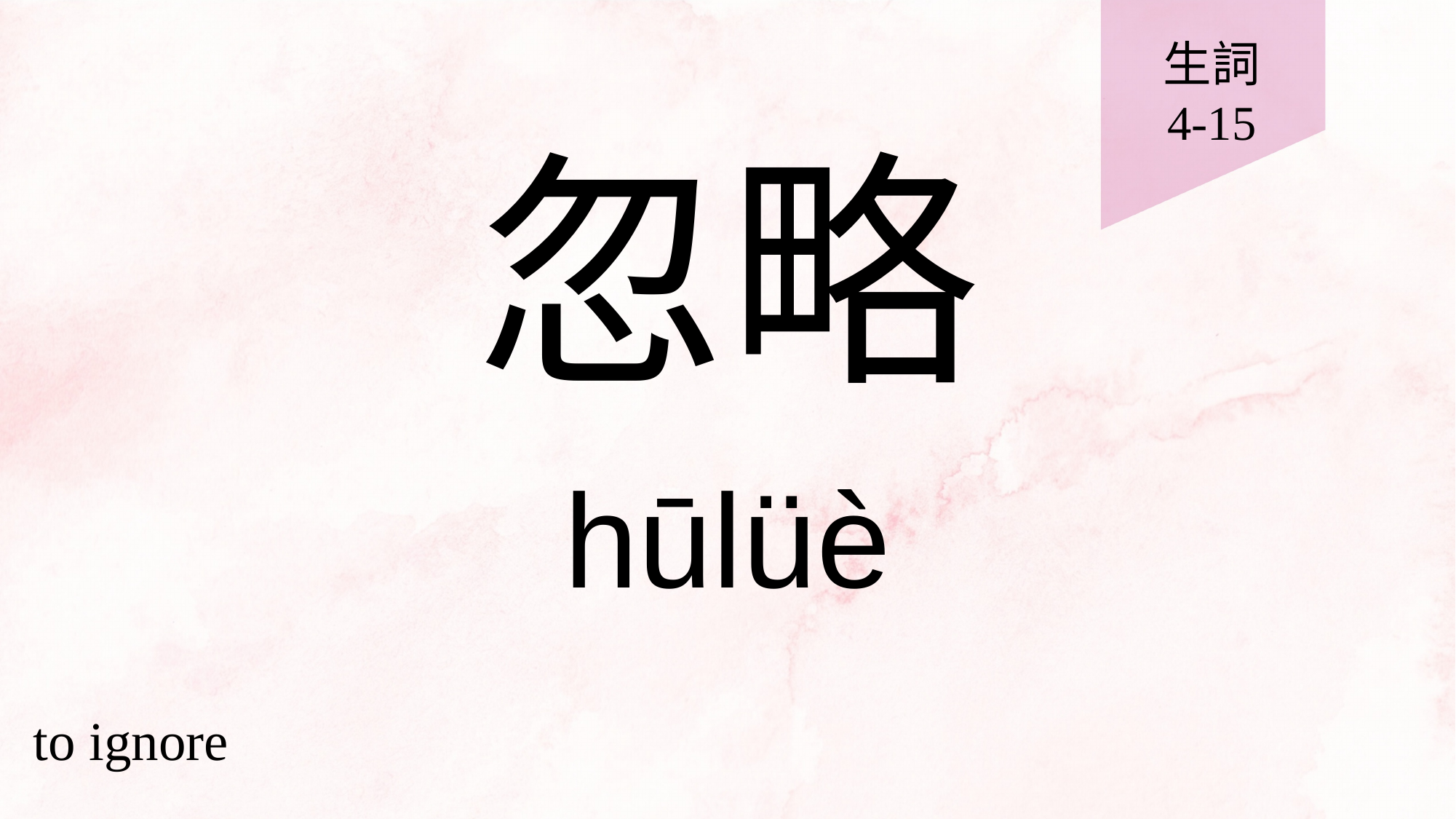

生詞
4-15
# 忽略
hūlüè
to ignore